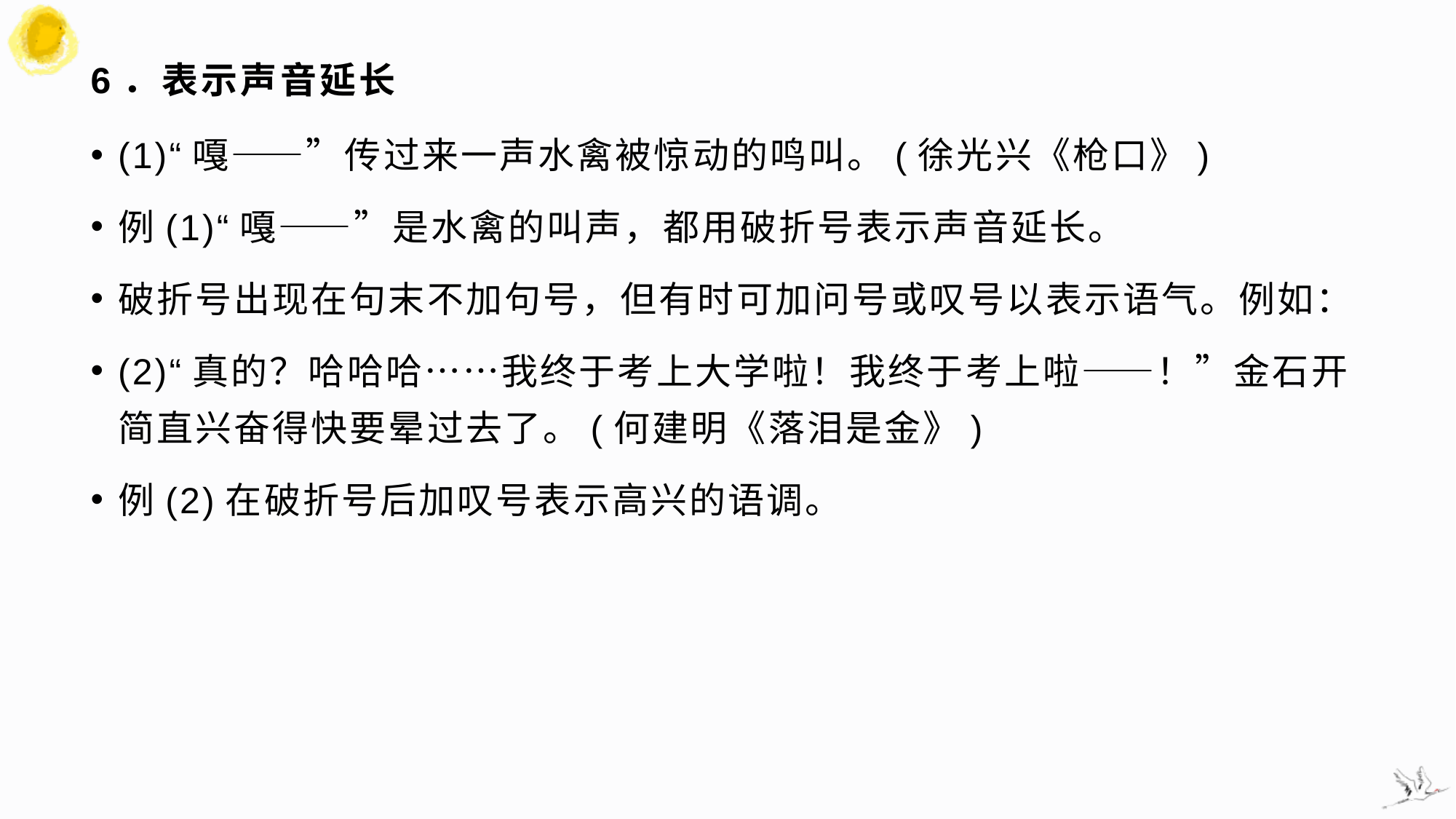

# 6．表示声音延长
(1)“嘎——”传过来一声水禽被惊动的鸣叫。(徐光兴《枪口》)
例(1)“嘎——”是水禽的叫声，都用破折号表示声音延长。
破折号出现在句末不加句号，但有时可加问号或叹号以表示语气。例如：
(2)“真的？哈哈哈……我终于考上大学啦！我终于考上啦——！”金石开简直兴奋得快要晕过去了。(何建明《落泪是金》)
例(2)在破折号后加叹号表示高兴的语调。